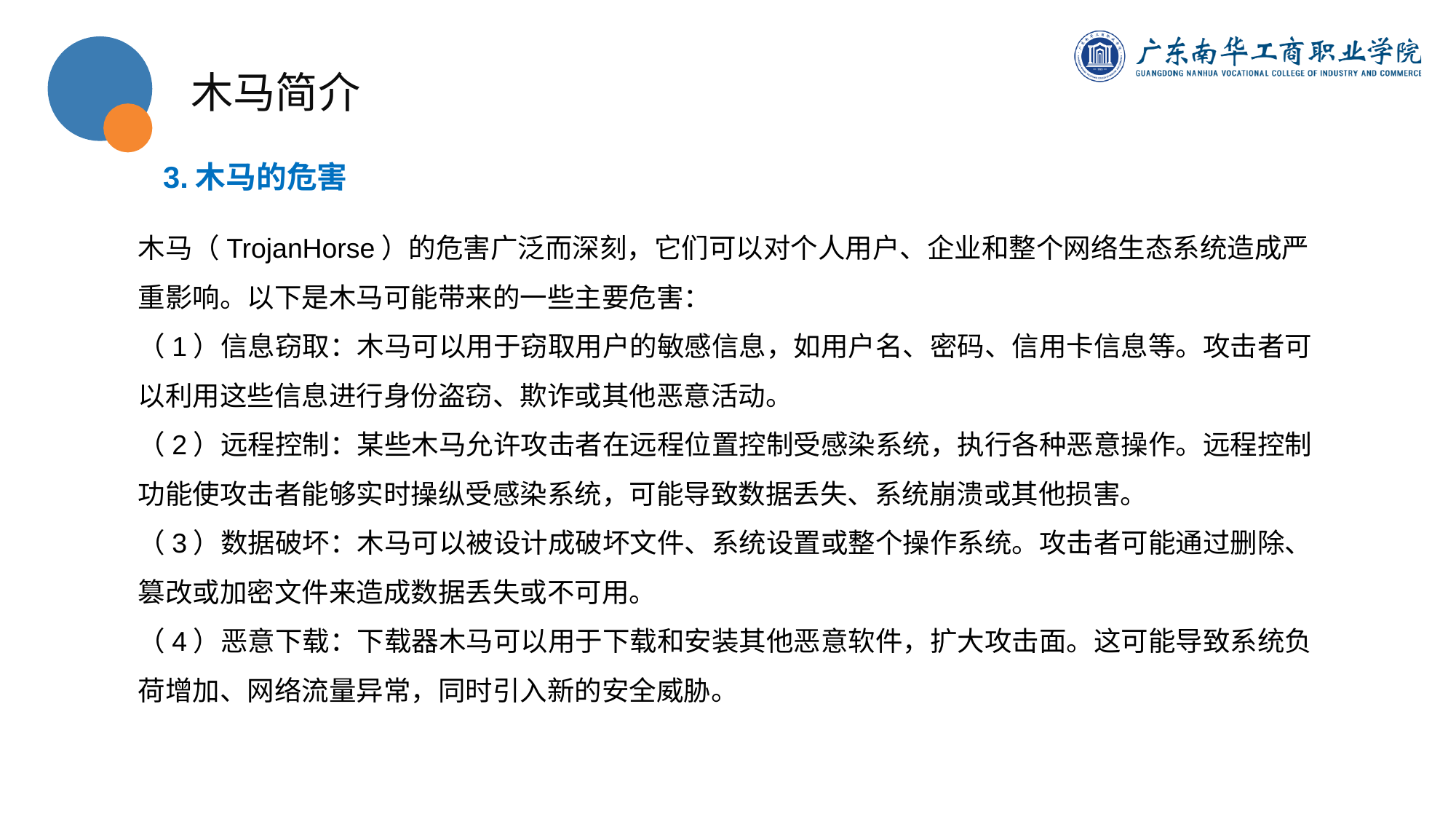

木马简介

3.木马的危害
木马（TrojanHorse）的危害广泛而深刻，它们可以对个人用户、企业和整个网络生态系统造成严重影响。以下是木马可能带来的一些主要危害：
（1）信息窃取：木马可以用于窃取用户的敏感信息，如用户名、密码、信用卡信息等。攻击者可以利用这些信息进行身份盗窃、欺诈或其他恶意活动。
（2）远程控制：某些木马允许攻击者在远程位置控制受感染系统，执行各种恶意操作。远程控制功能使攻击者能够实时操纵受感染系统，可能导致数据丢失、系统崩溃或其他损害。
（3）数据破坏：木马可以被设计成破坏文件、系统设置或整个操作系统。攻击者可能通过删除、篡改或加密文件来造成数据丢失或不可用。
（4）恶意下载：下载器木马可以用于下载和安装其他恶意软件，扩大攻击面。这可能导致系统负荷增加、网络流量异常，同时引入新的安全威胁。